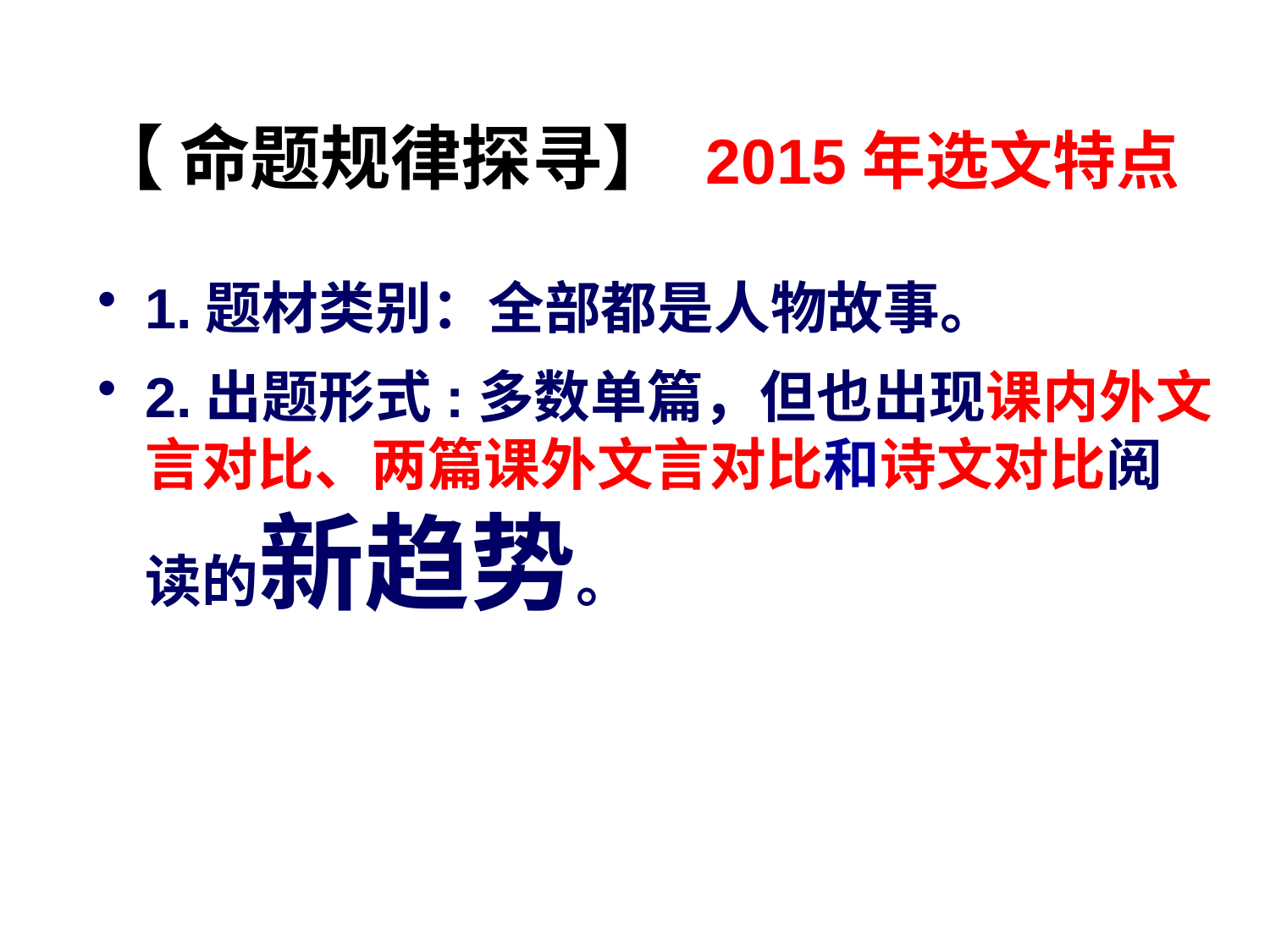

# 【 命题规律探寻】 2015年选文特点
1.题材类别：全部都是人物故事。
2.出题形式:多数单篇，但也出现课内外文言对比、两篇课外文言对比和诗文对比阅读的新趋势。